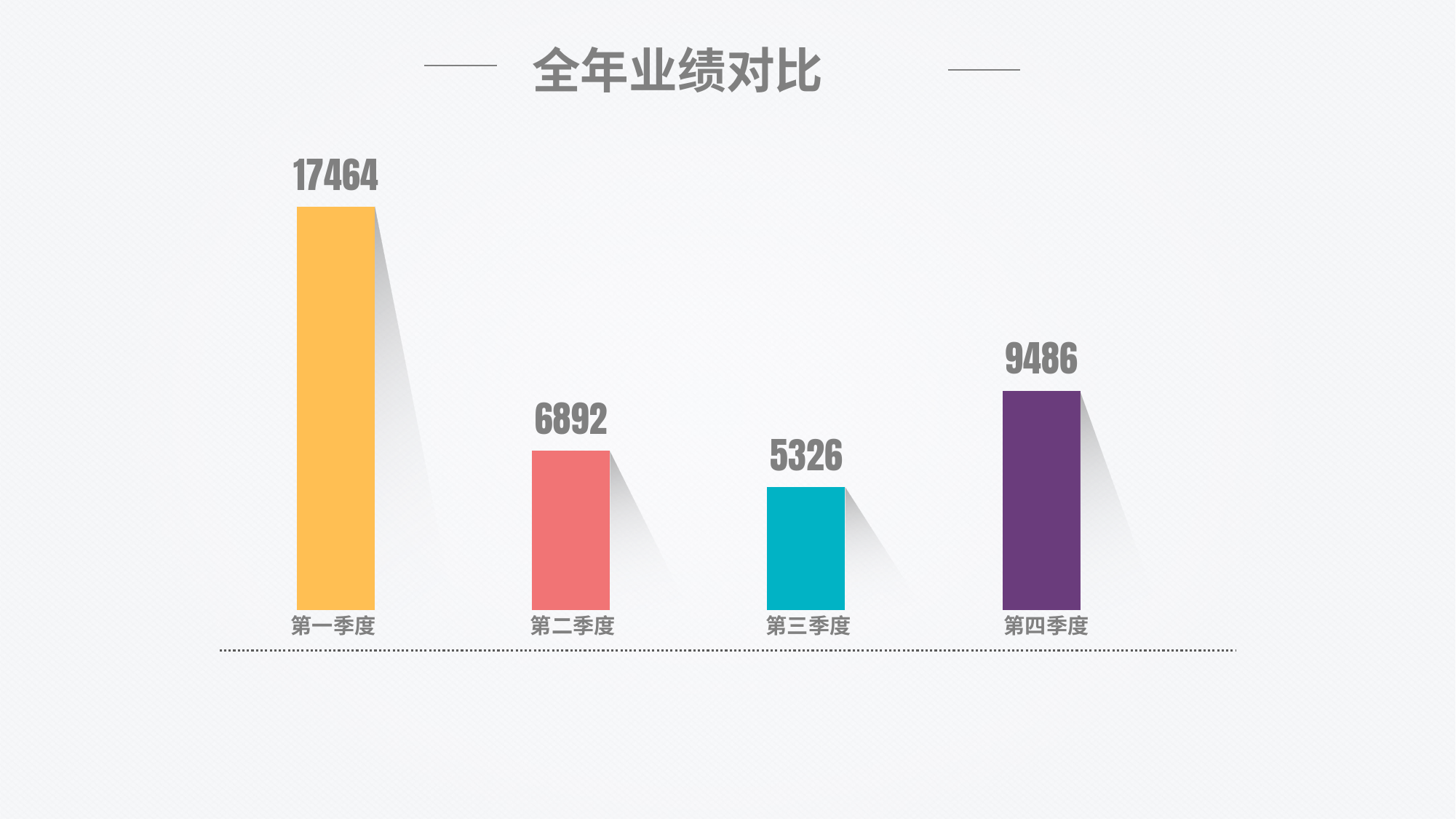

全年业绩对比

### Chart

| Category | 系列 1 | 系列 2 |
|---|---|---|
| 第一季度 | 17464.0 | 17464.0 |
| 第二季度 | 6892.0 | 6892.0 |
| 第三季度 | 5326.0 | 5326.0 |
| 第四季度 | 9486.0 | 9486.0 |
第一季度
第二季度
第三季度
第四季度